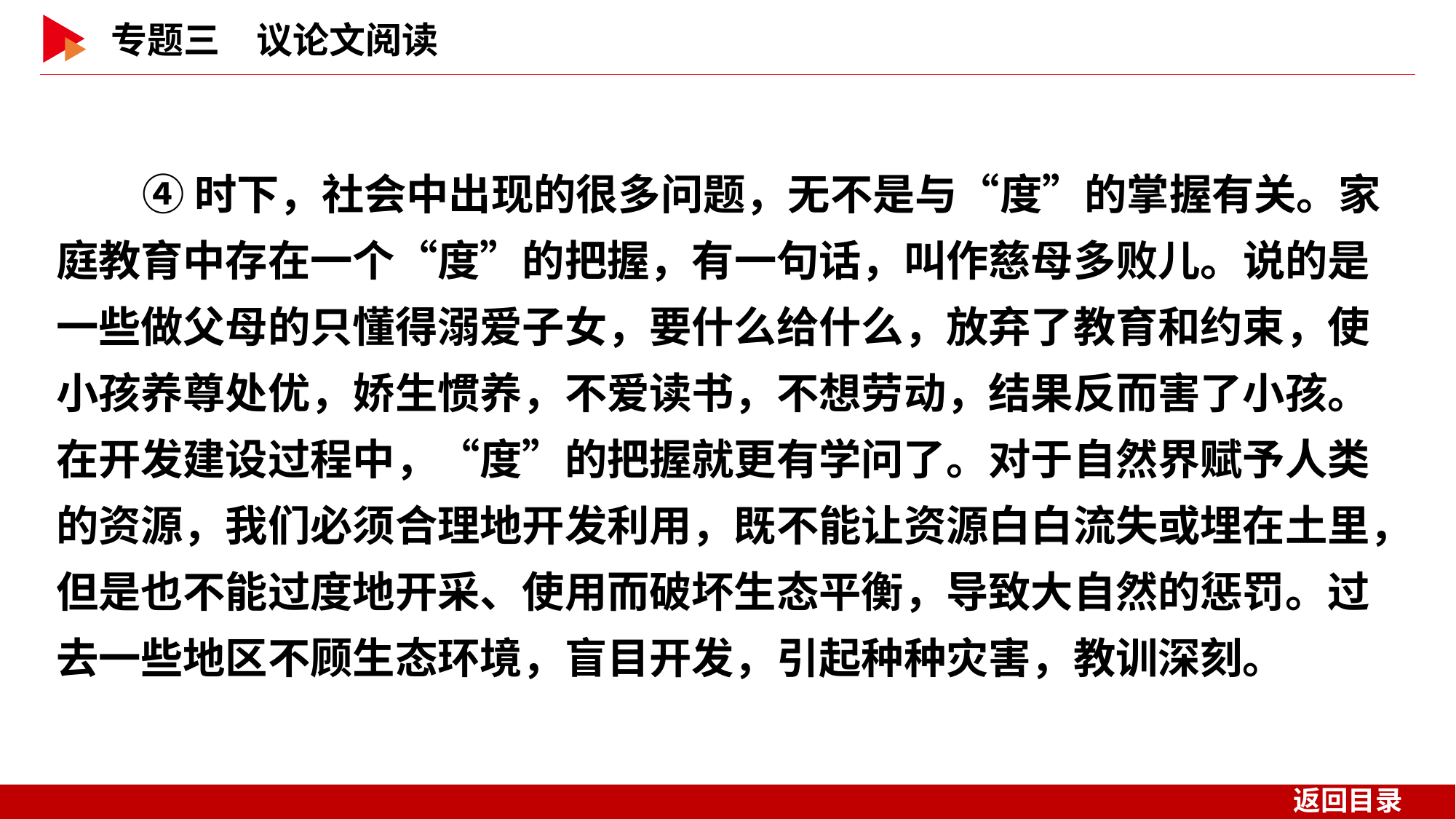

④时下，社会中出现的很多问题，无不是与“度”的掌握有关。家庭教育中存在一个“度”的把握，有一句话，叫作慈母多败儿。说的是一些做父母的只懂得溺爱子女，要什么给什么，放弃了教育和约束，使小孩养尊处优，娇生惯养，不爱读书，不想劳动，结果反而害了小孩。在开发建设过程中，“度”的把握就更有学问了。对于自然界赋予人类的资源，我们必须合理地开发利用，既不能让资源白白流失或埋在土里，但是也不能过度地开采、使用而破坏生态平衡，导致大自然的惩罚。过去一些地区不顾生态环境，盲目开发，引起种种灾害，教训深刻。